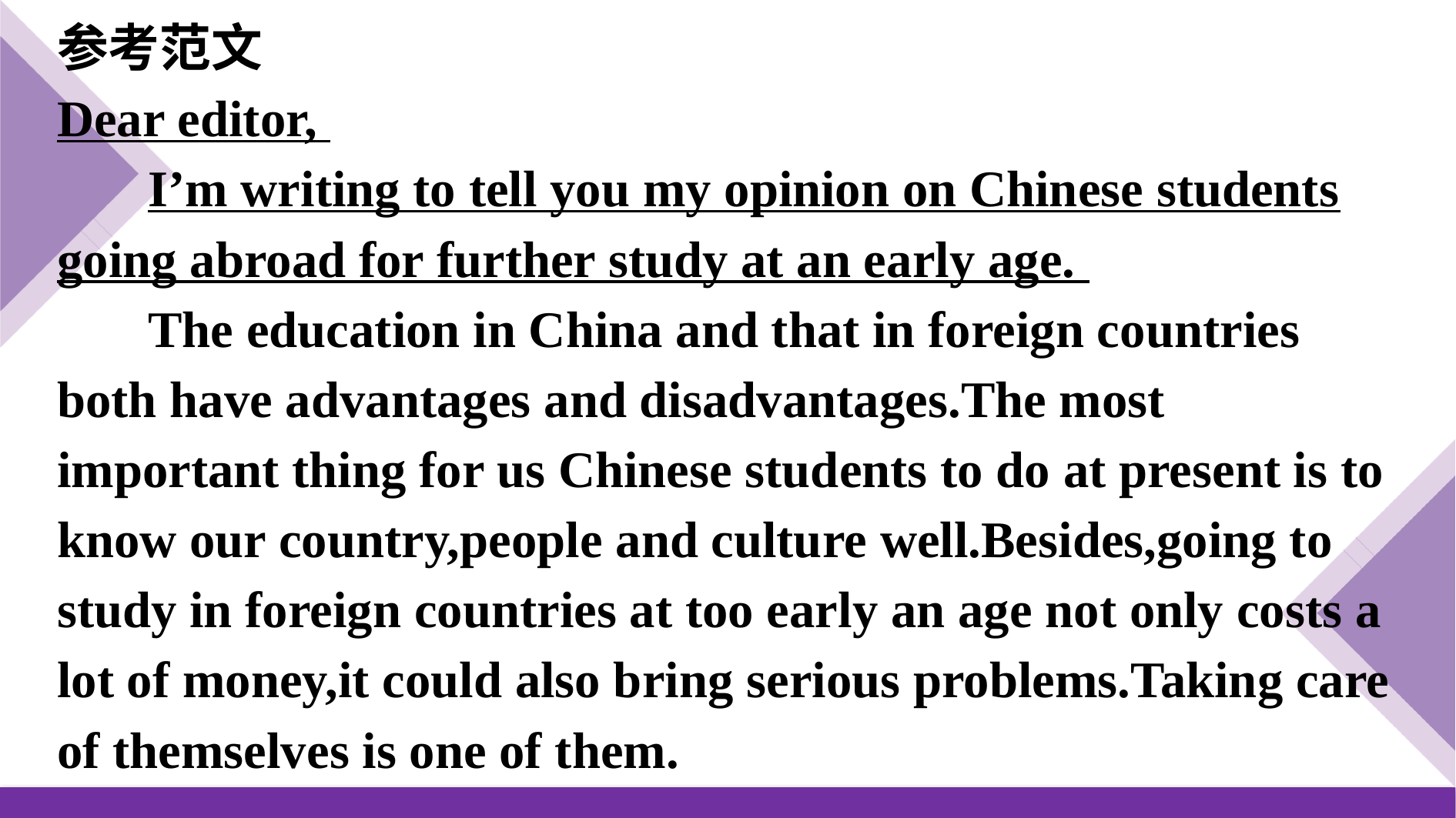

参考范文
Dear editor,
I’m writing to tell you my opinion on Chinese students going abroad for further study at an early age.
The education in China and that in foreign countries both have advantages and disadvantages.The most important thing for us Chinese students to do at present is to know our country,people and culture well.Besides,going to study in foreign countries at too early an age not only costs a lot of money,it could also bring serious problems.Taking care of themselves is one of them.